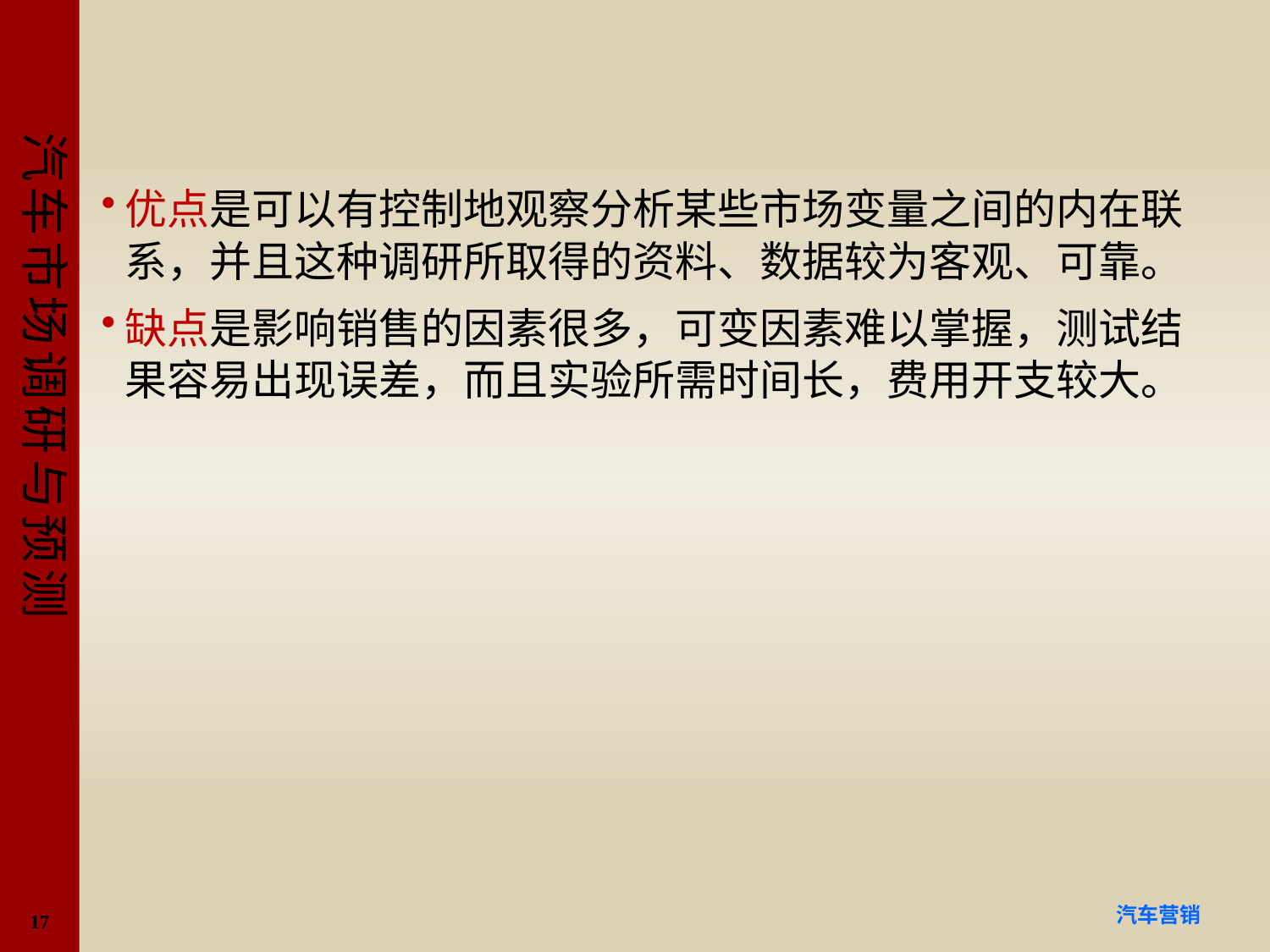

#
优点是可以有控制地观察分析某些市场变量之间的内在联系，并且这种调研所取得的资料、数据较为客观、可靠。
缺点是影响销售的因素很多，可变因素难以掌握，测试结果容易出现误差，而且实验所需时间长，费用开支较大。
17